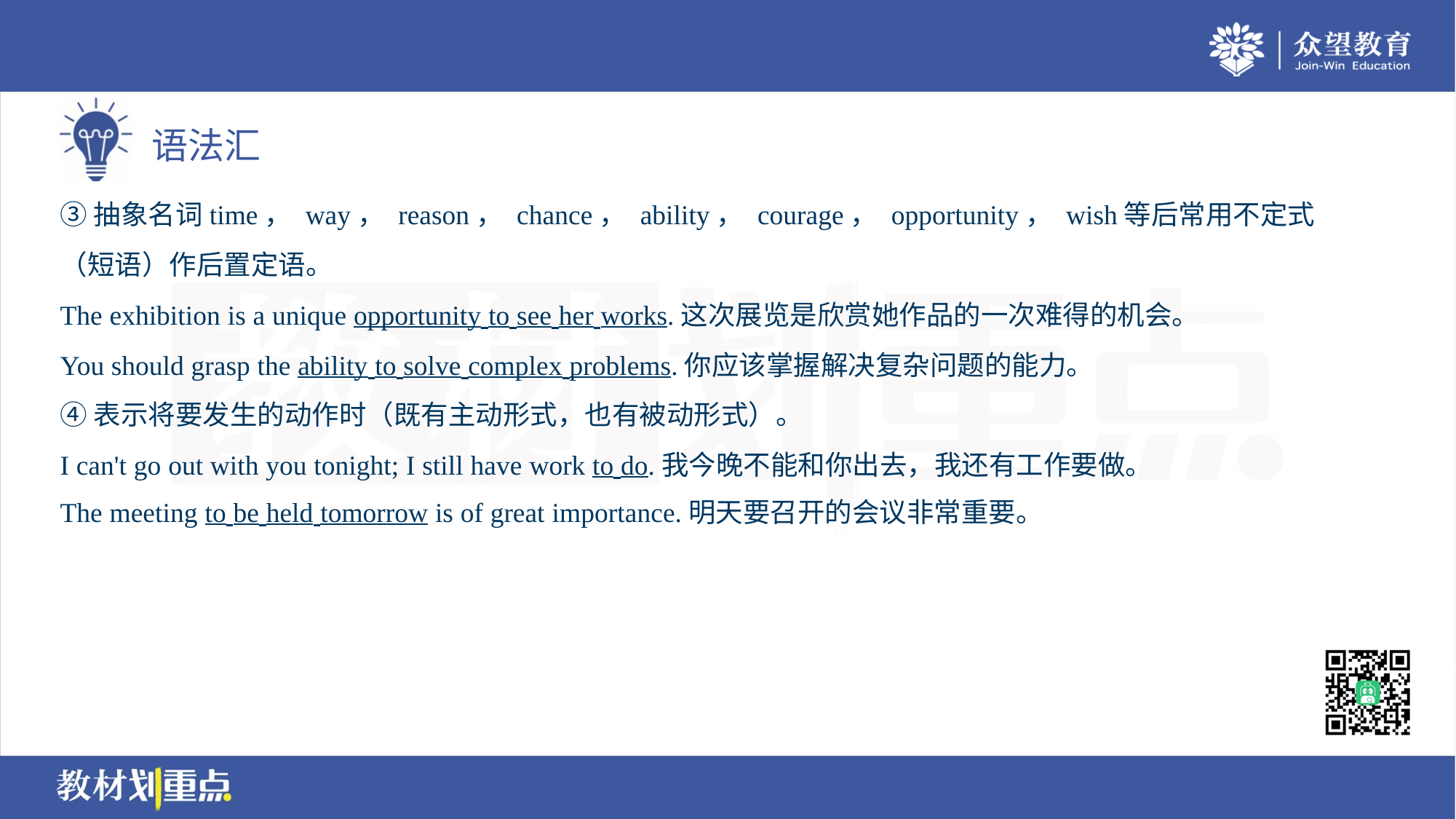

③抽象名词time， way， reason， chance， ability， courage， opportunity， wish等后常用不定式
（短语）作后置定语。
The exhibition is a unique opportunity to see her works.这次展览是欣赏她作品的一次难得的机会。
You should grasp the ability to solve complex problems.你应该掌握解决复杂问题的能力。
④表示将要发生的动作时（既有主动形式，也有被动形式）。
I can't go out with you tonight; I still have work to do.我今晚不能和你出去，我还有工作要做。
The meeting to be held tomorrow is of great importance.明天要召开的会议非常重要。